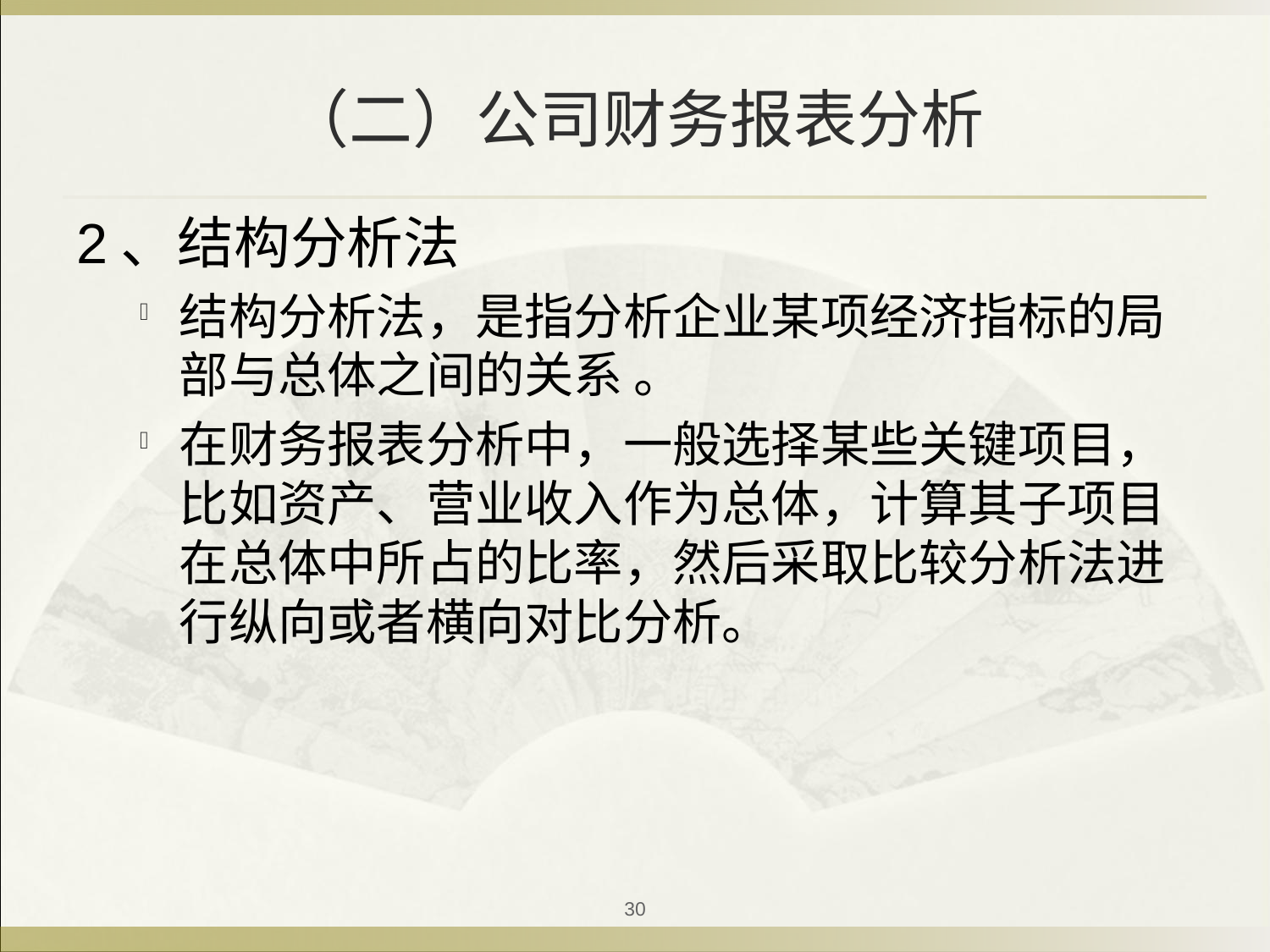

# （二）公司财务报表分析
2、结构分析法
结构分析法，是指分析企业某项经济指标的局部与总体之间的关系 。
在财务报表分析中，一般选择某些关键项目，比如资产、营业收入作为总体，计算其子项目在总体中所占的比率，然后采取比较分析法进行纵向或者横向对比分析。

30